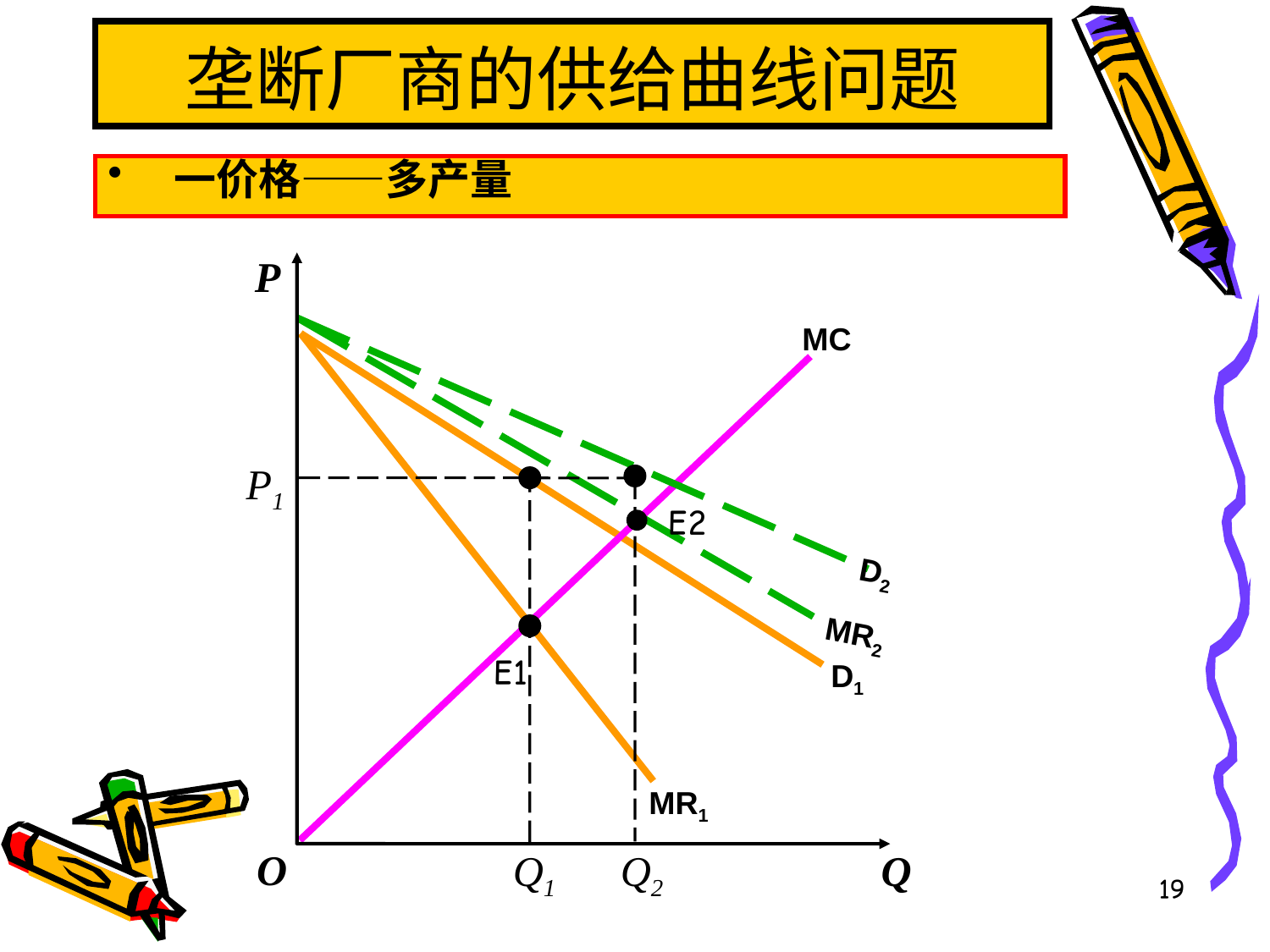

# 垄断厂商的供给曲线问题
一价格——多产量
P

O
Q

MC

D1

MR1

D2

MR2
P1

Q1

Q2

E2
E1
19